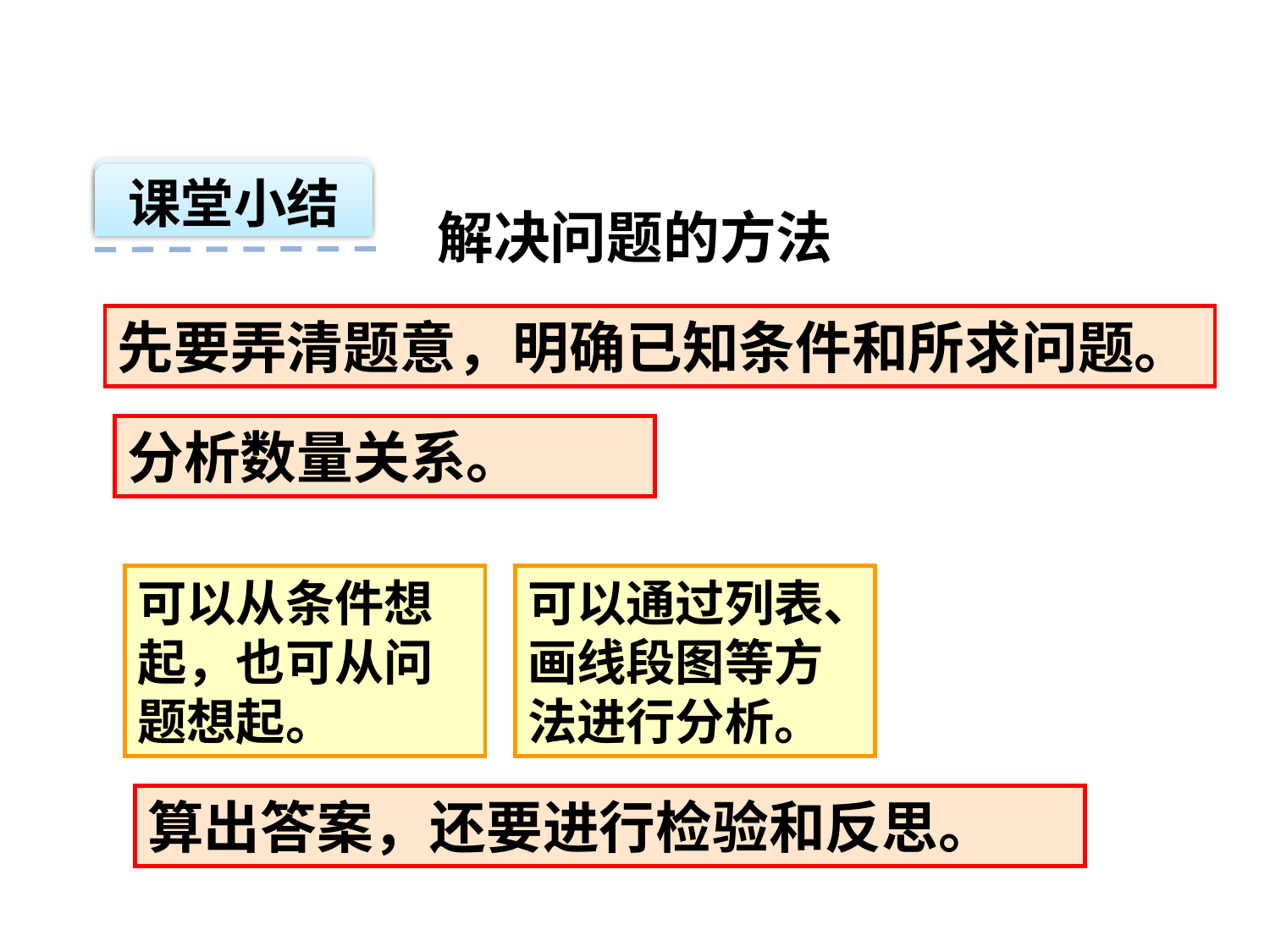

课堂小结
解决问题的方法
先要弄清题意，明确已知条件和所求问题。
分析数量关系。
可以从条件想起，也可从问题想起。
可以通过列表、画线段图等方法进行分析。
算出答案，还要进行检验和反思。